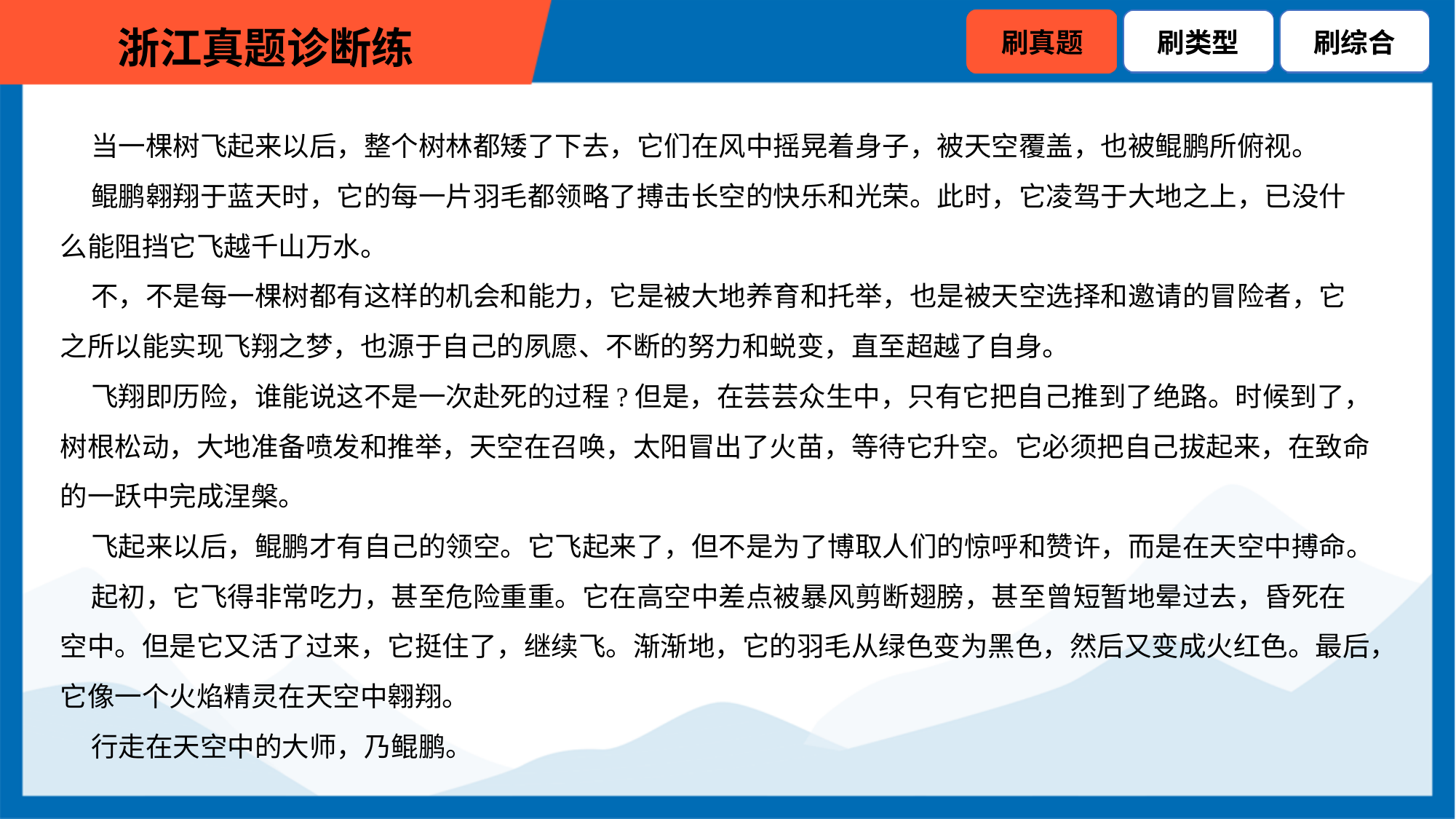

当一棵树飞起来以后，整个树林都矮了下去，它们在风中摇晃着身子，被天空覆盖，也被鲲鹏所俯视。
    鲲鹏翱翔于蓝天时，它的每一片羽毛都领略了搏击长空的快乐和光荣。此时，它凌驾于大地之上，已没什
么能阻挡它飞越千山万水。
    不，不是每一棵树都有这样的机会和能力，它是被大地养育和托举，也是被天空选择和邀请的冒险者，它
之所以能实现飞翔之梦，也源于自己的夙愿、不断的努力和蜕变，直至超越了自身。
    飞翔即历险，谁能说这不是一次赴死的过程?但是，在芸芸众生中，只有它把自己推到了绝路。时候到了，
树根松动，大地准备喷发和推举，天空在召唤，太阳冒出了火苗，等待它升空。它必须把自己拔起来，在致命
的一跃中完成涅槃。
    飞起来以后，鲲鹏才有自己的领空。它飞起来了，但不是为了博取人们的惊呼和赞许，而是在天空中搏命。
    起初，它飞得非常吃力，甚至危险重重。它在高空中差点被暴风剪断翅膀，甚至曾短暂地晕过去，昏死在
空中。但是它又活了过来，它挺住了，继续飞。渐渐地，它的羽毛从绿色变为黑色，然后又变成火红色。最后，
它像一个火焰精灵在天空中翱翔。
    行走在天空中的大师，乃鲲鹏。